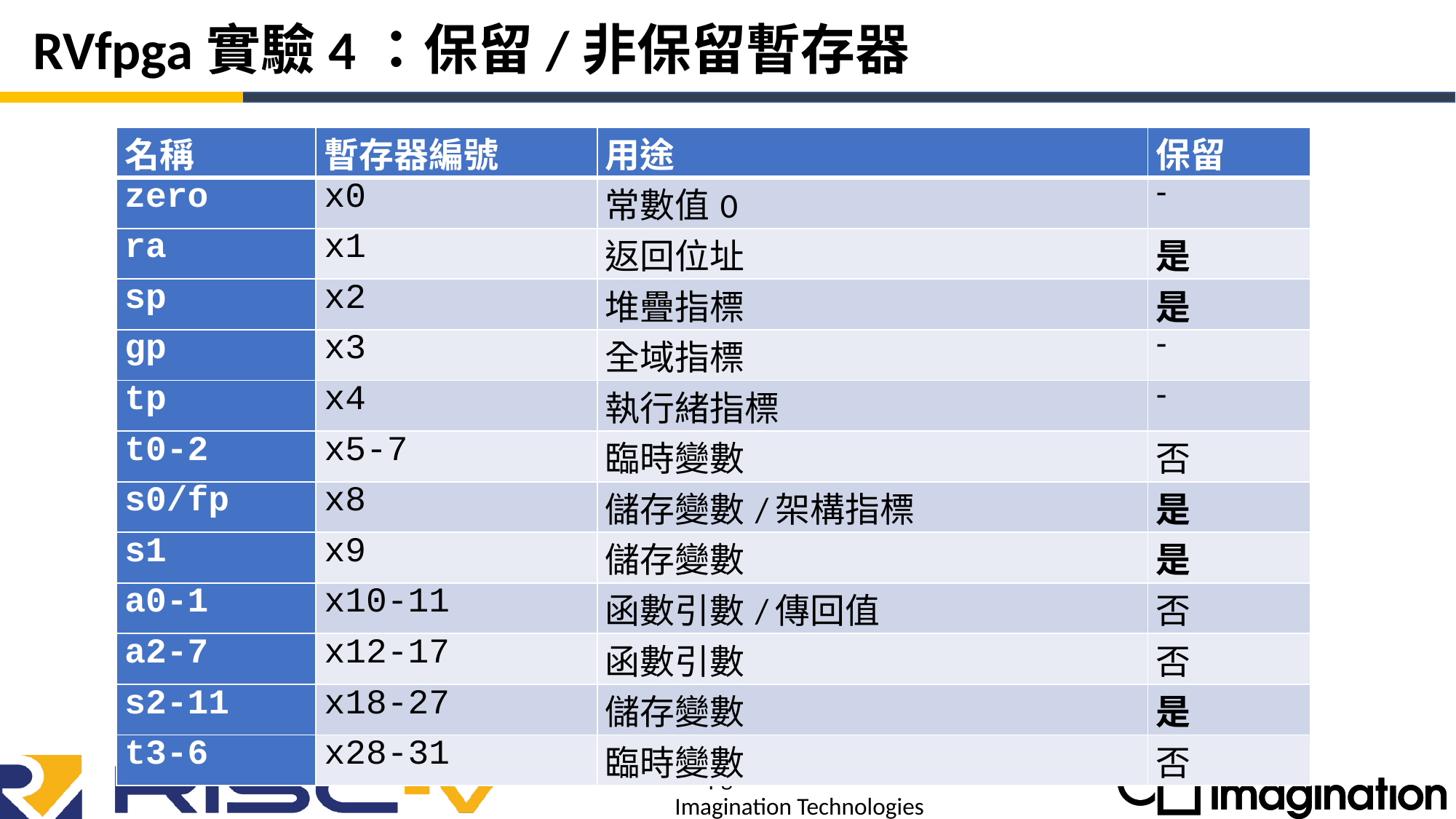

# RVfpga實驗4：保留/非保留暫存器
| 名稱 | 暫存器編號 | 用途 | 保留 |
| --- | --- | --- | --- |
| zero | x0 | 常數值0 | - |
| ra | x1 | 返回位址 | 是 |
| sp | x2 | 堆疊指標 | 是 |
| gp | x3 | 全域指標 | - |
| tp | x4 | 執行緒指標 | - |
| t0-2 | x5-7 | 臨時變數 | 否 |
| s0/fp | x8 | 儲存變數/架構指標 | 是 |
| s1 | x9 | 儲存變數 | 是 |
| a0-1 | x10-11 | 函數引數/傳回值 | 否 |
| a2-7 | x12-17 | 函數引數 | 否 |
| s2-11 | x18-27 | 儲存變數 | 是 |
| t3-6 | x28-31 | 臨時變數 | 否 |